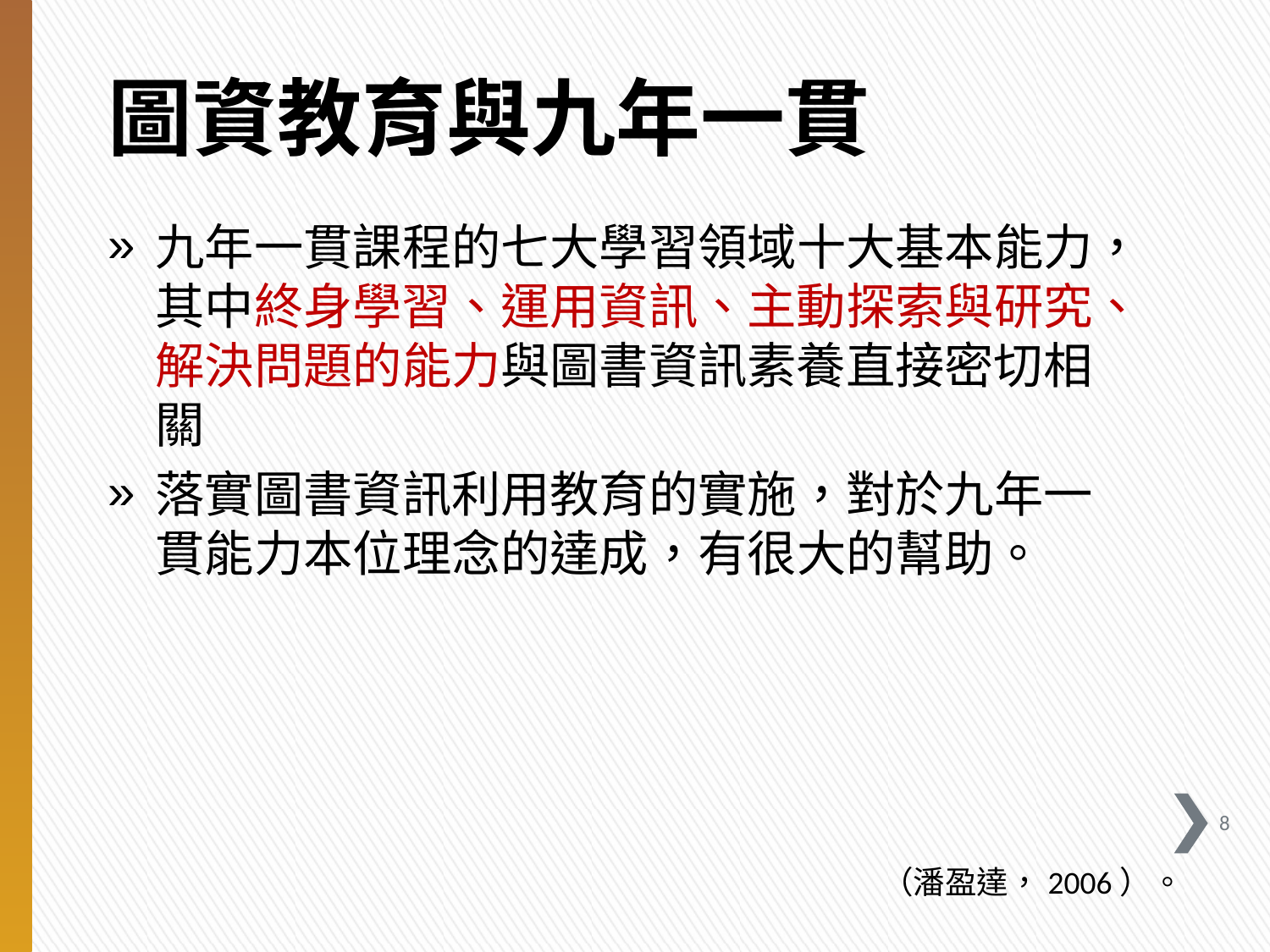

# 圖資教育與九年一貫
九年一貫課程的七大學習領域十大基本能力，其中終身學習、運用資訊、主動探索與研究、解決問題的能力與圖書資訊素養直接密切相關
落實圖書資訊利用教育的實施，對於九年一貫能力本位理念的達成，有很大的幫助。

8
（潘盈達，2006）。